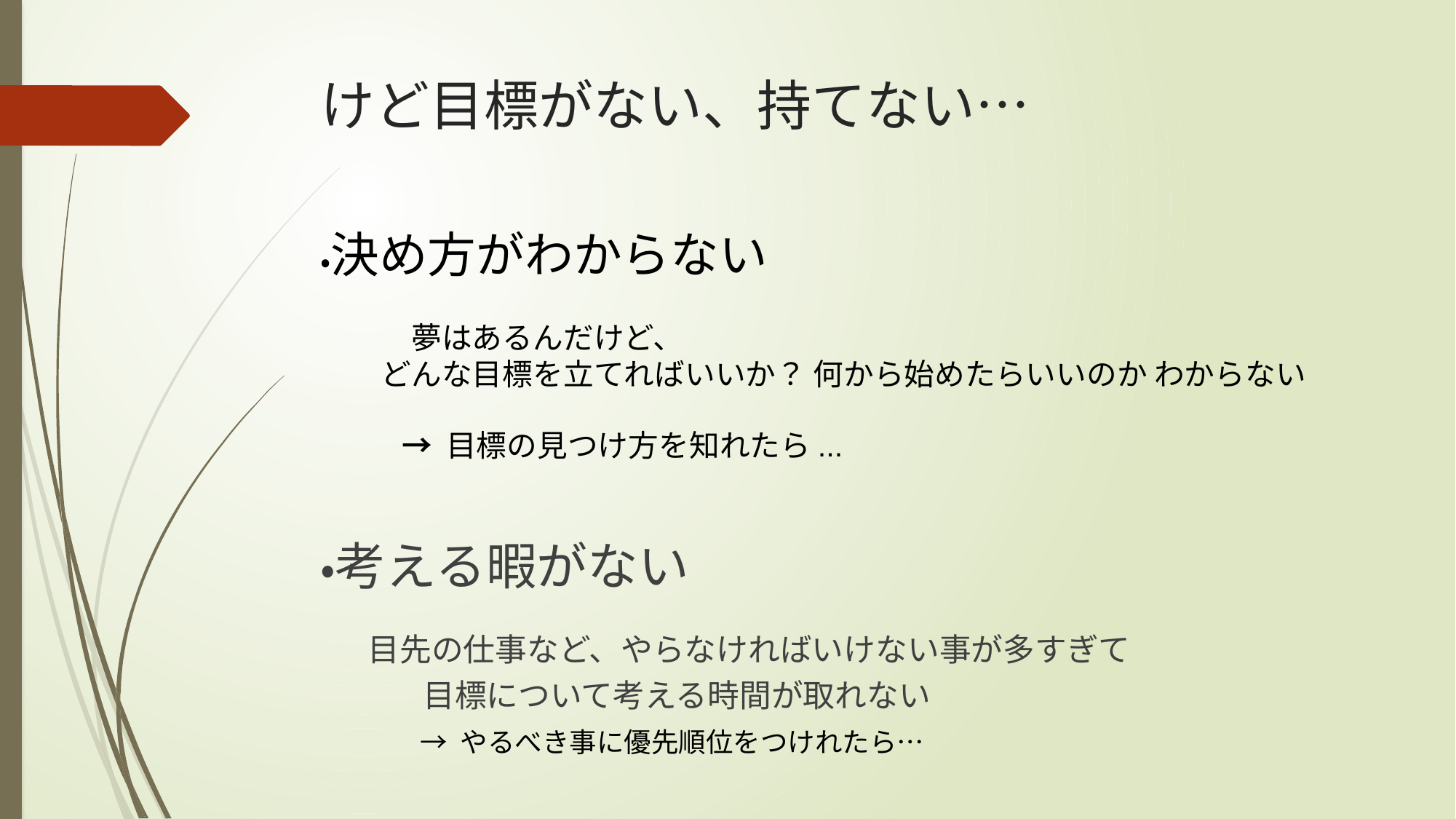

# けど目標がない、持てない…
・決め方がわからない

　　　夢はあるんだけど、
　　どんな目標を立てればいいか？ 何から始めたらいいのか わからない

→ 目標の見つけ方を知れたら...
・考える暇がない

　　　目先の仕事など、やらなければいけない事が多すぎて
　　 　目標について考える時間が取れない

→ やるべき事に優先順位をつけれたら…